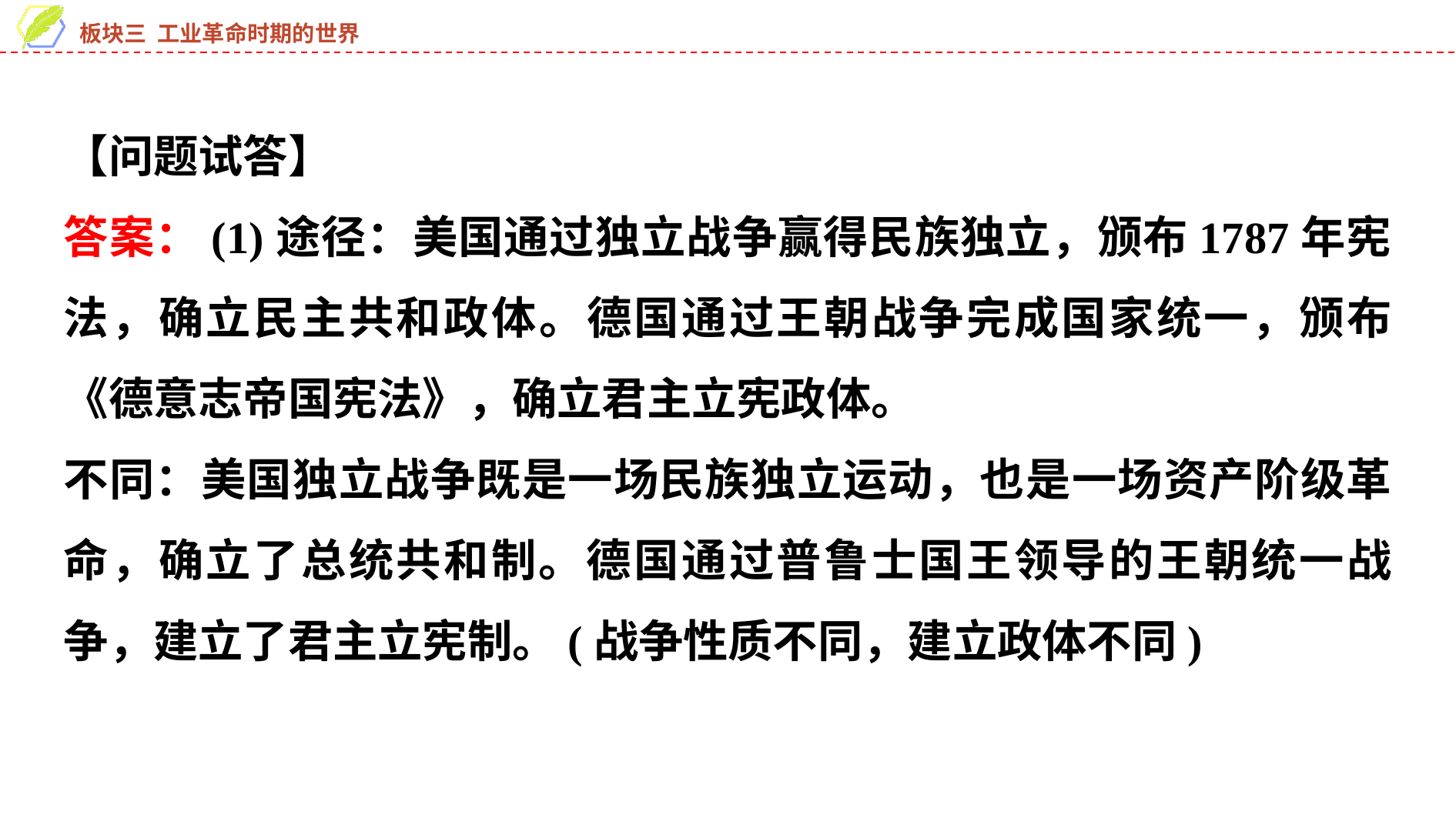

【问题试答】
答案：(1)途径：美国通过独立战争赢得民族独立，颁布1787年宪法，确立民主共和政体。德国通过王朝战争完成国家统一，颁布《德意志帝国宪法》，确立君主立宪政体。
不同：美国独立战争既是一场民族独立运动，也是一场资产阶级革命，确立了总统共和制。德国通过普鲁士国王领导的王朝统一战争，建立了君主立宪制。(战争性质不同，建立政体不同)